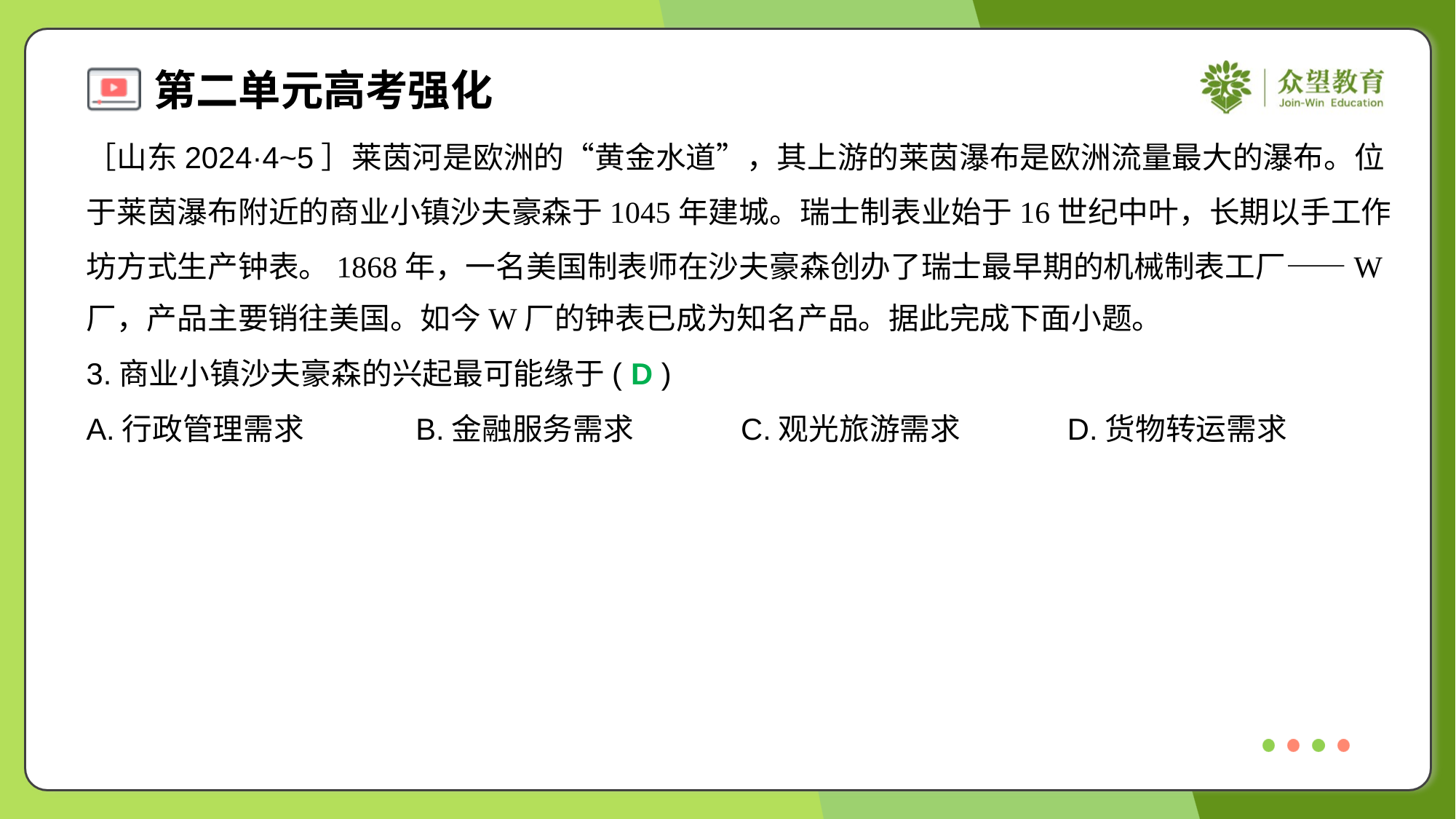

［山东2024·4~5］莱茵河是欧洲的“黄金水道”，其上游的莱茵瀑布是欧洲流量最大的瀑布。位
于莱茵瀑布附近的商业小镇沙夫豪森于1045年建城。瑞士制表业始于16世纪中叶，长期以手工作
坊方式生产钟表。1868年，一名美国制表师在沙夫豪森创办了瑞士最早期的机械制表工厂——W
厂，产品主要销往美国。如今W厂的钟表已成为知名产品。据此完成下面小题。
3.商业小镇沙夫豪森的兴起最可能缘于(     )
D
A.行政管理需求	B.金融服务需求	C.观光旅游需求	D.货物转运需求